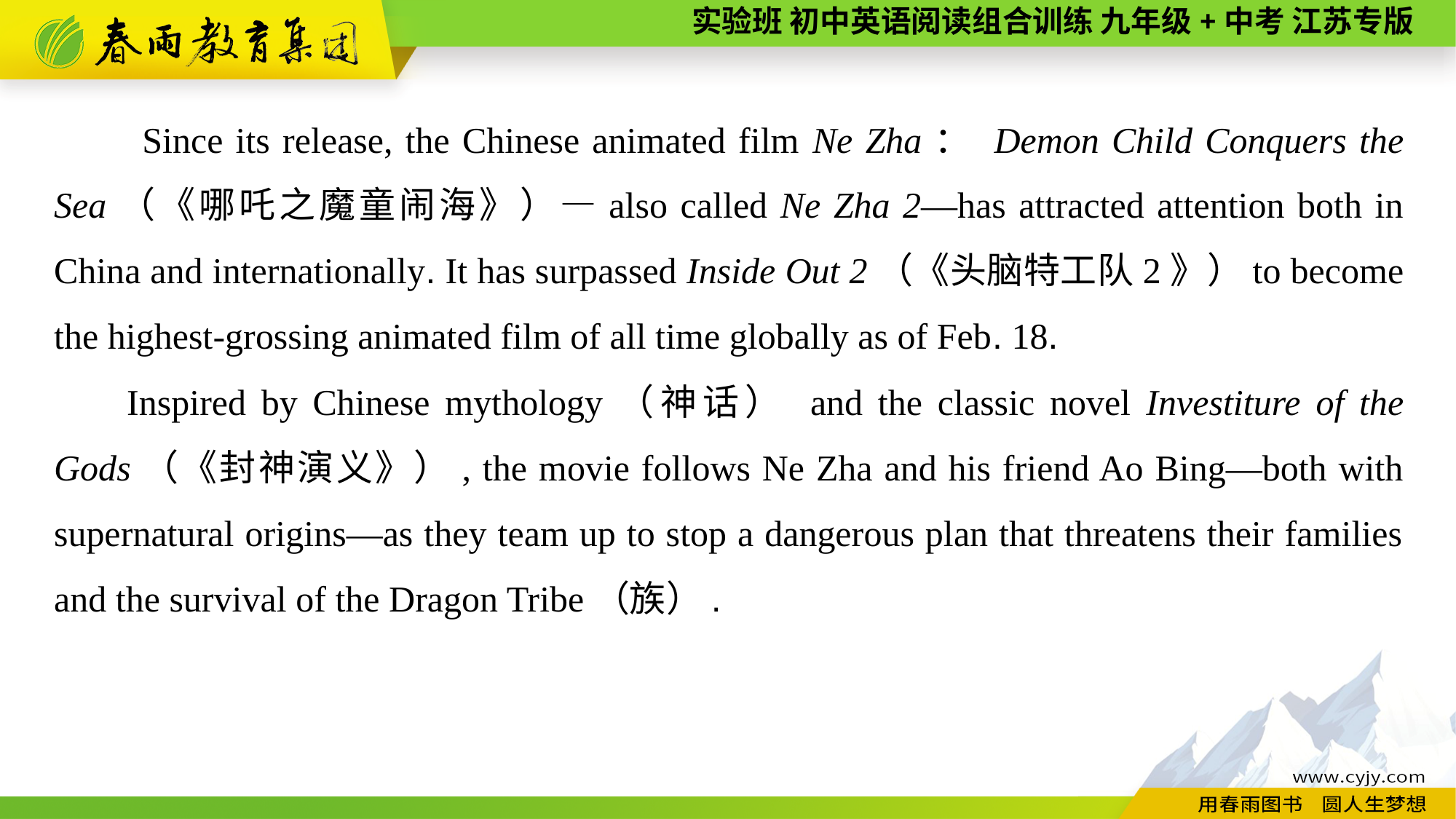

Since its release, the Chinese animated film Ne Zha： Demon Child Conquers the Sea（《哪吒之魔童闹海》）—also called Ne Zha 2—has attracted attention both in China and internationally. It has surpassed Inside Out 2（《头脑特工队2》）to become the highest-grossing animated film of all time globally as of Feb. 18.
Inspired by Chinese mythology（神话） and the classic novel Investiture of the Gods（《封神演义》）, the movie follows Ne Zha and his friend Ao Bing—both with supernatural origins—as they team up to stop a dangerous plan that threatens their families and the survival of the Dragon Tribe（族）.